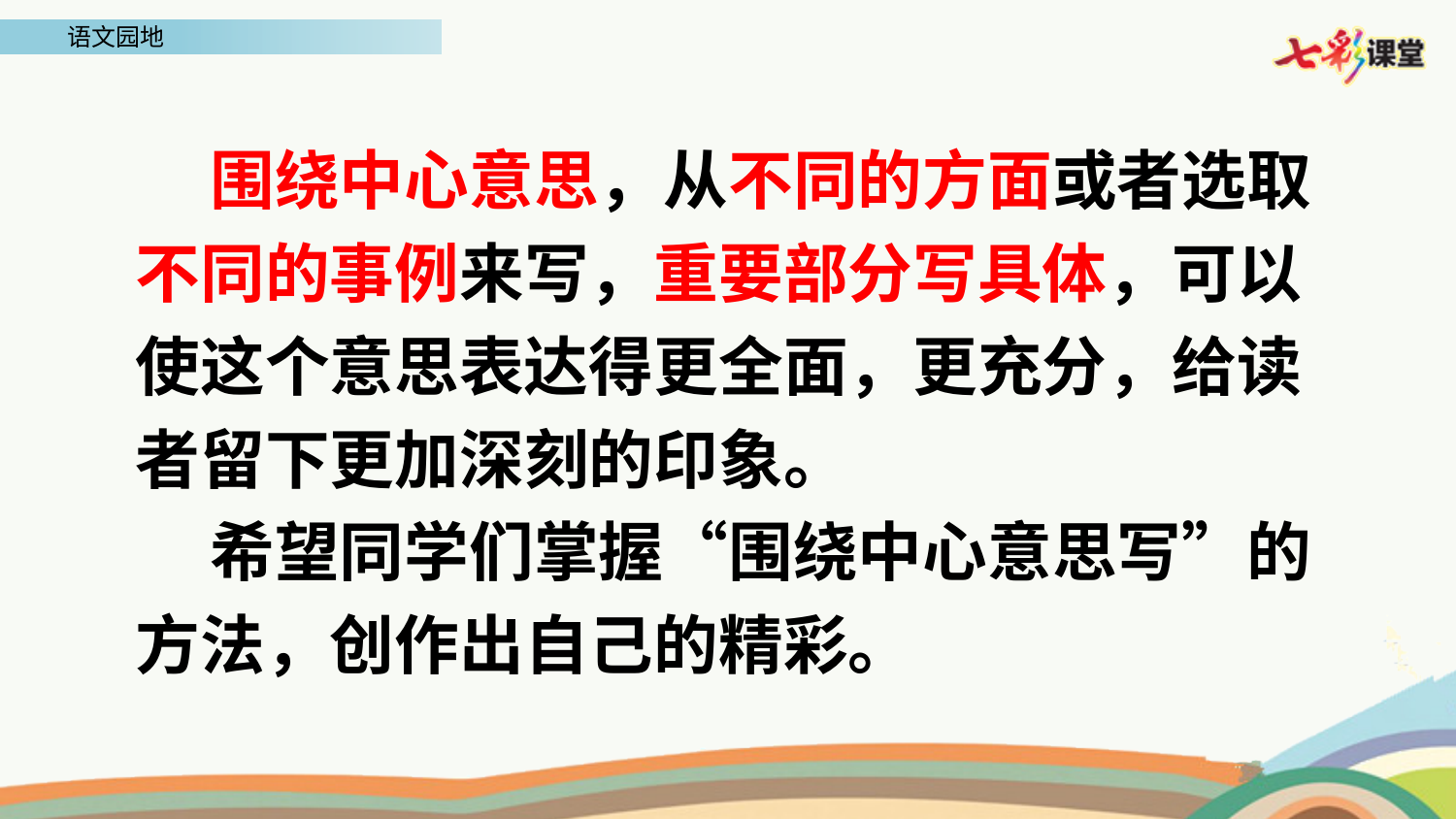

围绕中心意思，从不同的方面或者选取不同的事例来写，重要部分写具体，可以使这个意思表达得更全面，更充分，给读者留下更加深刻的印象。
    希望同学们掌握“围绕中心意思写”的方法，创作出自己的精彩。